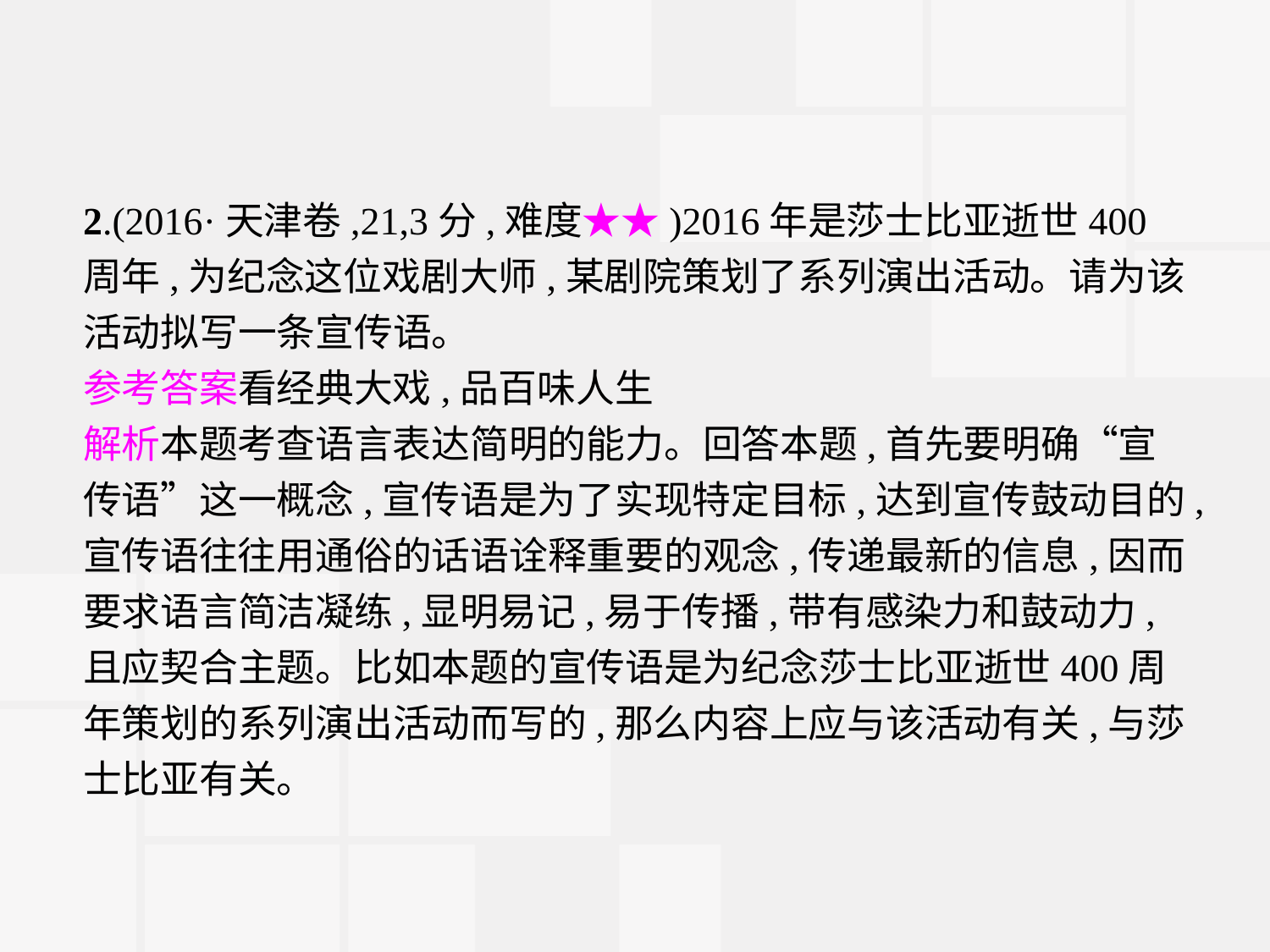

2.(2016·天津卷,21,3分,难度★★)2016年是莎士比亚逝世400周年,为纪念这位戏剧大师,某剧院策划了系列演出活动。请为该活动拟写一条宣传语。
参考答案看经典大戏,品百味人生
解析本题考查语言表达简明的能力。回答本题,首先要明确“宣传语”这一概念,宣传语是为了实现特定目标,达到宣传鼓动目的,宣传语往往用通俗的话语诠释重要的观念,传递最新的信息,因而要求语言简洁凝练,显明易记,易于传播,带有感染力和鼓动力,且应契合主题。比如本题的宣传语是为纪念莎士比亚逝世400周年策划的系列演出活动而写的,那么内容上应与该活动有关,与莎士比亚有关。